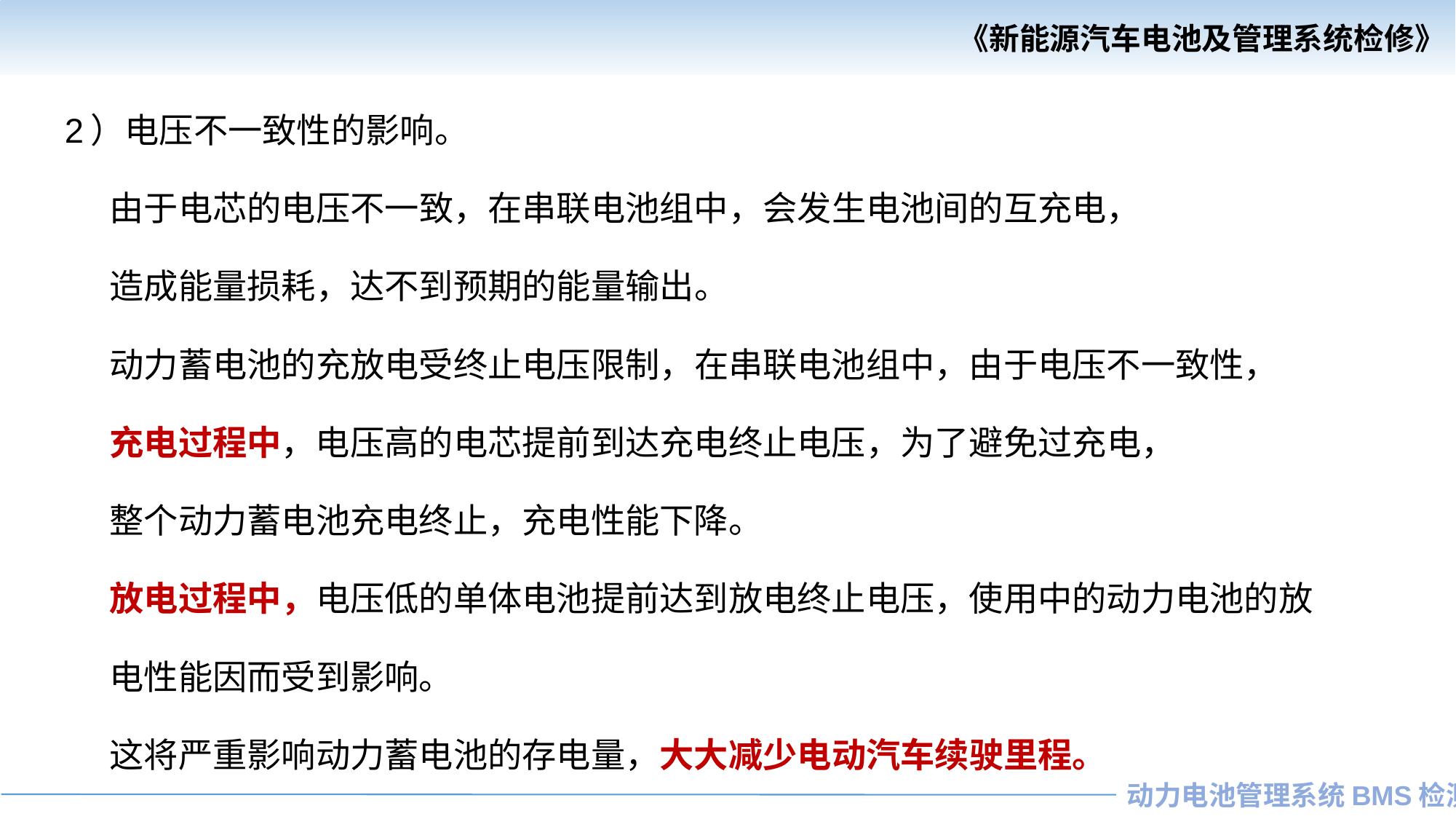

2）电压不一致性的影响。
     由于电芯的电压不一致，在串联电池组中，会发生电池间的互充电，
     造成能量损耗，达不到预期的能量输出。
     动力蓄电池的充放电受终止电压限制，在串联电池组中，由于电压不一致性，
     充电过程中，电压高的电芯提前到达充电终止电压，为了避免过充电，
     整个动力蓄电池充电终止，充电性能下降。
     放电过程中，电压低的单体电池提前达到放电终止电压，使用中的动力电池的放
     电性能因而受到影响。
     这将严重影响动力蓄电池的存电量，大大减少电动汽车续驶里程。